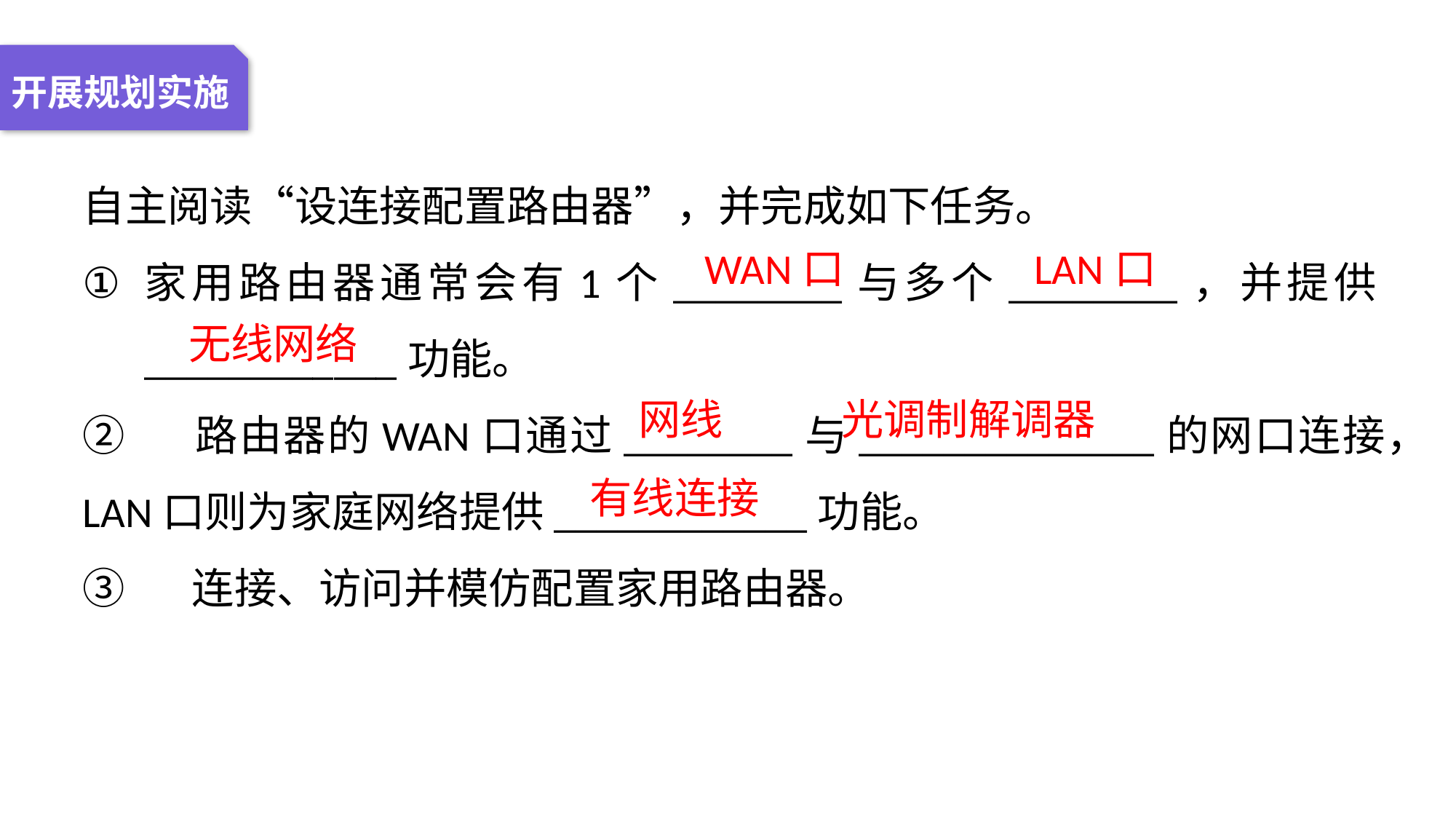

04 名词解释
01 准备过程
02 整体结构
03 重点说明
开展规划实施
自主阅读“设连接配置路由器”，并完成如下任务。
家用路由器通常会有1个________与多个________，并提供____________功能。
②	路由器的WAN口通过________与______________的网口连接，LAN口则为家庭网络提供____________功能。
③	连接、访问并模仿配置家用路由器。
WAN口
LAN口
无线网络
网线
光调制解调器
有线连接